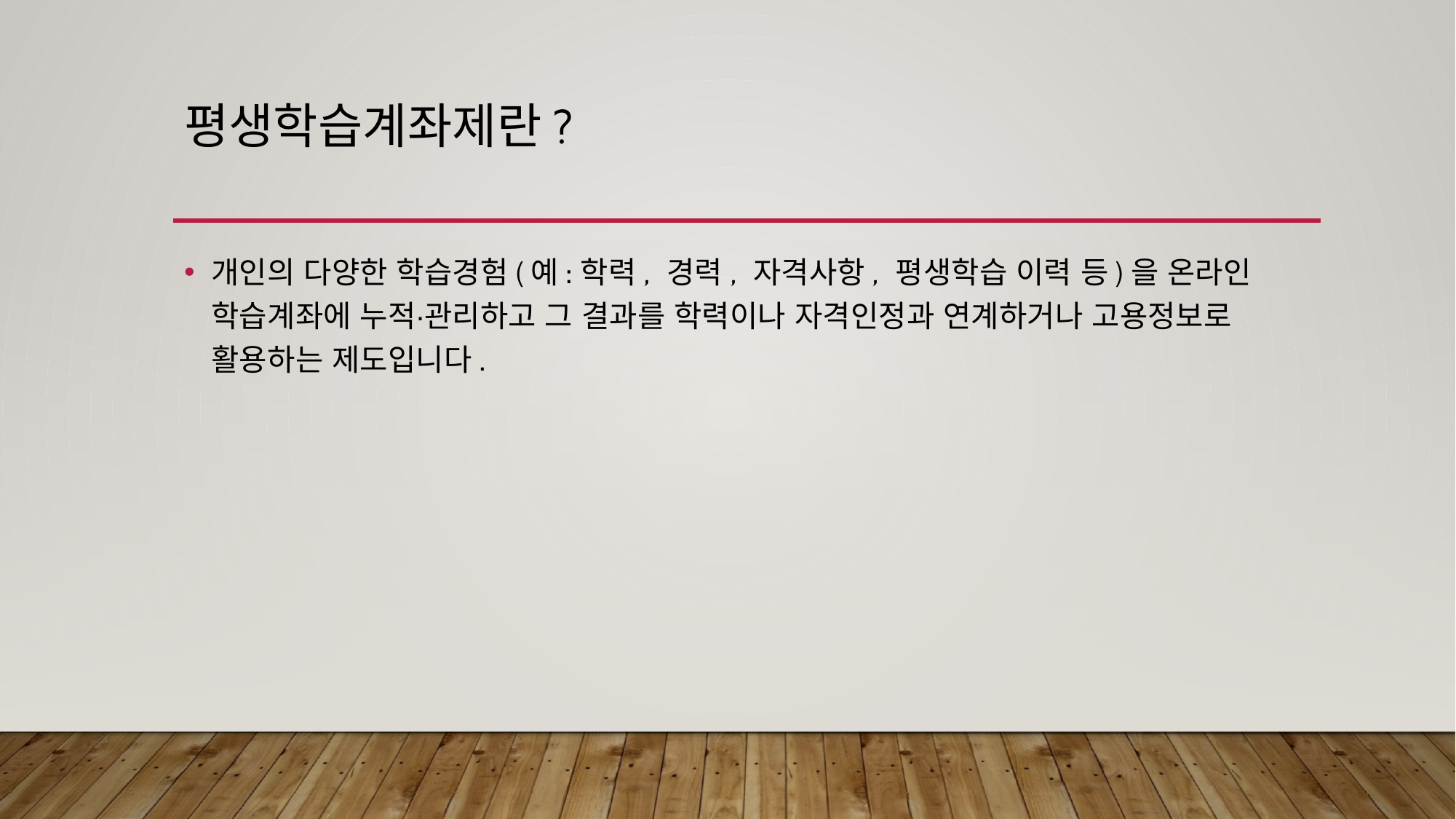

# 평생학습계좌제란?
개인의 다양한 학습경험(예:학력, 경력, 자격사항, 평생학습 이력 등)을 온라인 학습계좌에 누적∙관리하고 그 결과를 학력이나 자격인정과 연계하거나 고용정보로 활용하는 제도입니다.